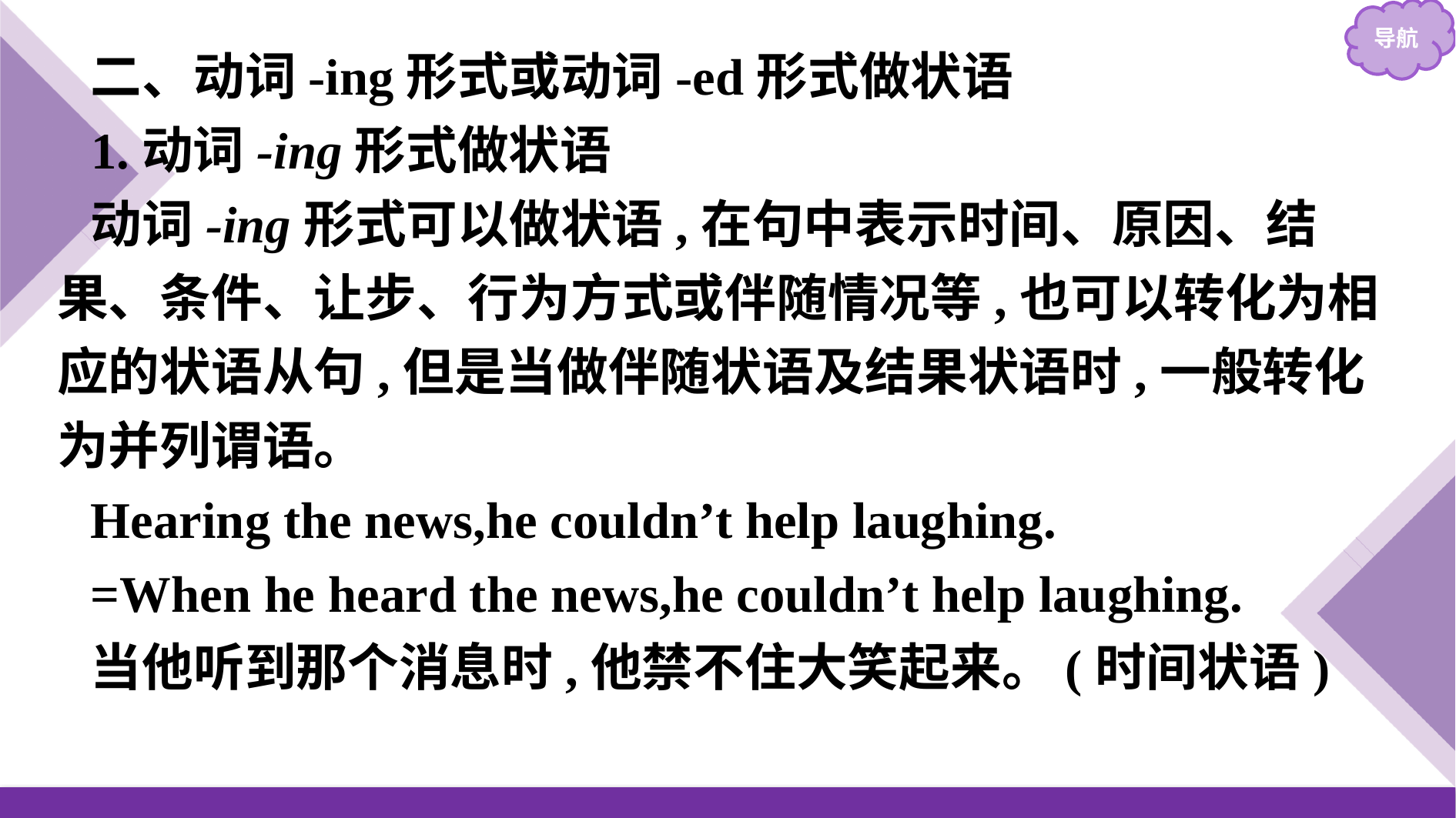

二、动词-ing形式或动词-ed形式做状语
1.动词-ing形式做状语
动词-ing形式可以做状语,在句中表示时间、原因、结果、条件、让步、行为方式或伴随情况等,也可以转化为相应的状语从句,但是当做伴随状语及结果状语时,一般转化为并列谓语。
Hearing the news,he couldn’t help laughing.
=When he heard the news,he couldn’t help laughing.
当他听到那个消息时,他禁不住大笑起来。(时间状语)